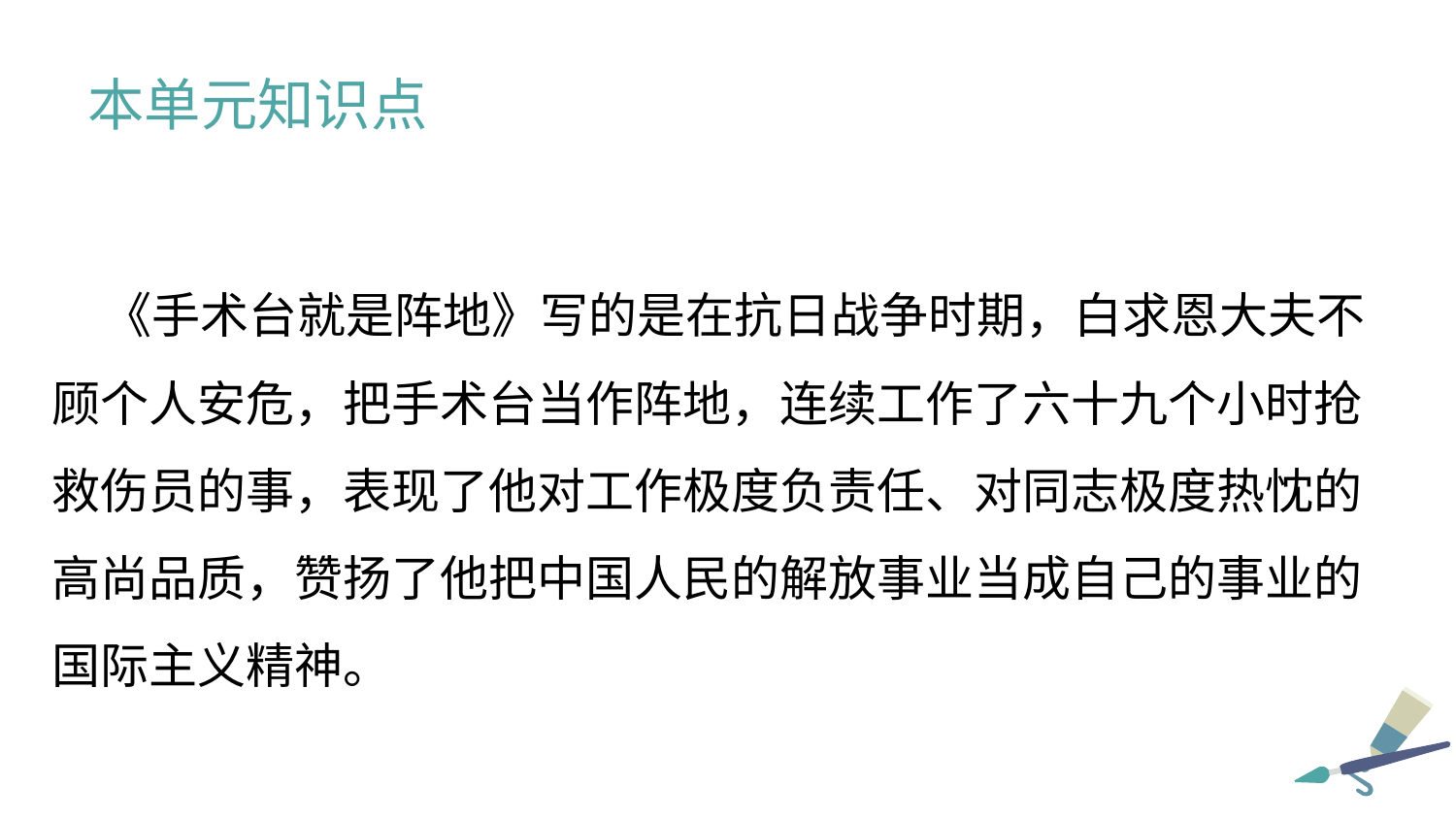

本单元知识点
   《手术台就是阵地》写的是在抗日战争时期，白求恩大夫不顾个人安危，把手术台当作阵地，连续工作了六十九个小时抢救伤员的事，表现了他对工作极度负责任、对同志极度热忱的高尚品质，赞扬了他把中国人民的解放事业当成自己的事业的国际主义精神。